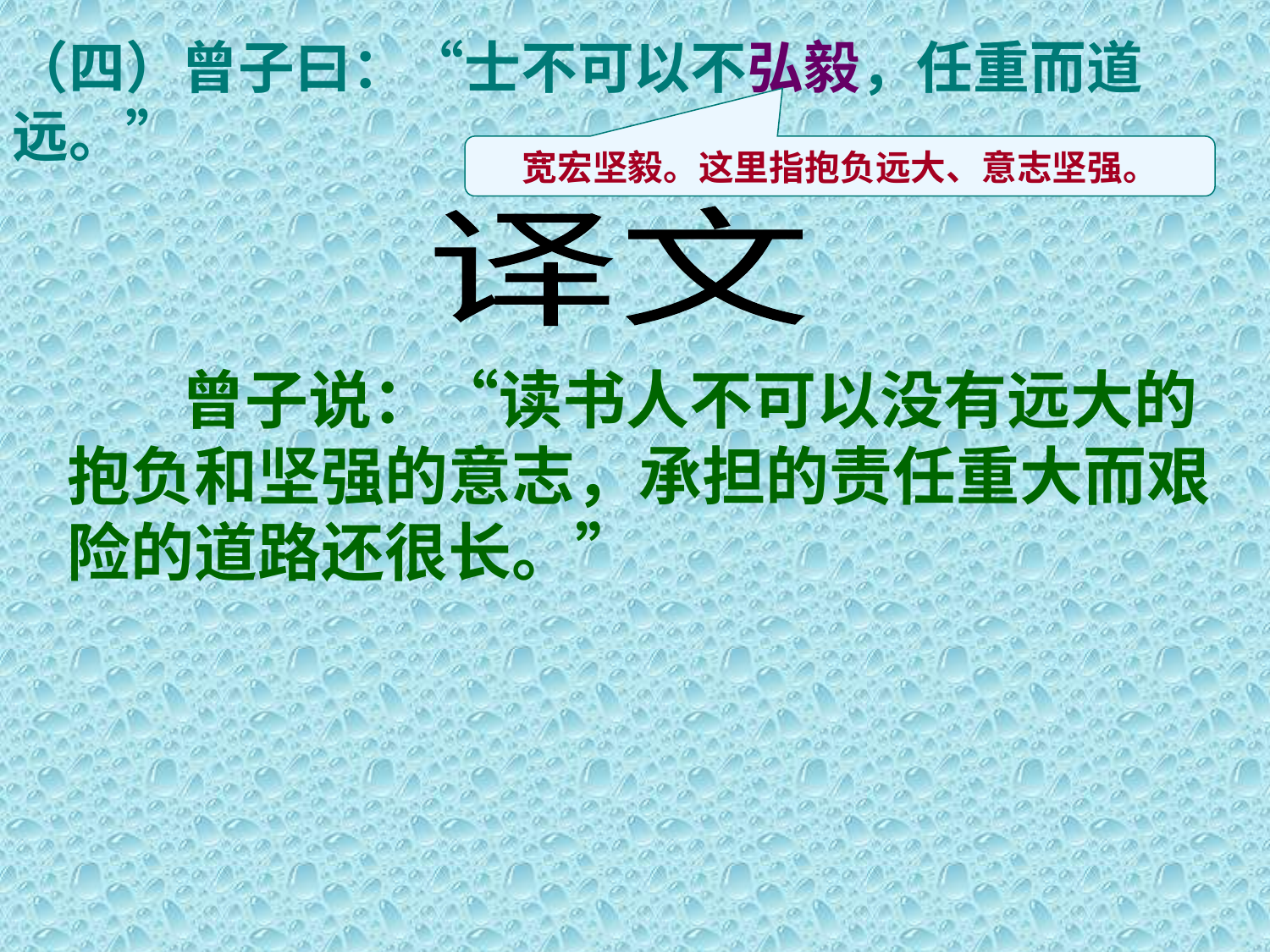

（四）曾子曰：“士不可以不弘毅，任重而道远。”
宽宏坚毅。这里指抱负远大、意志坚强。
译文

       曾子说：“读书人不可以没有远大的抱负和坚强的意志，承担的责任重大而艰险的道路还很长。”